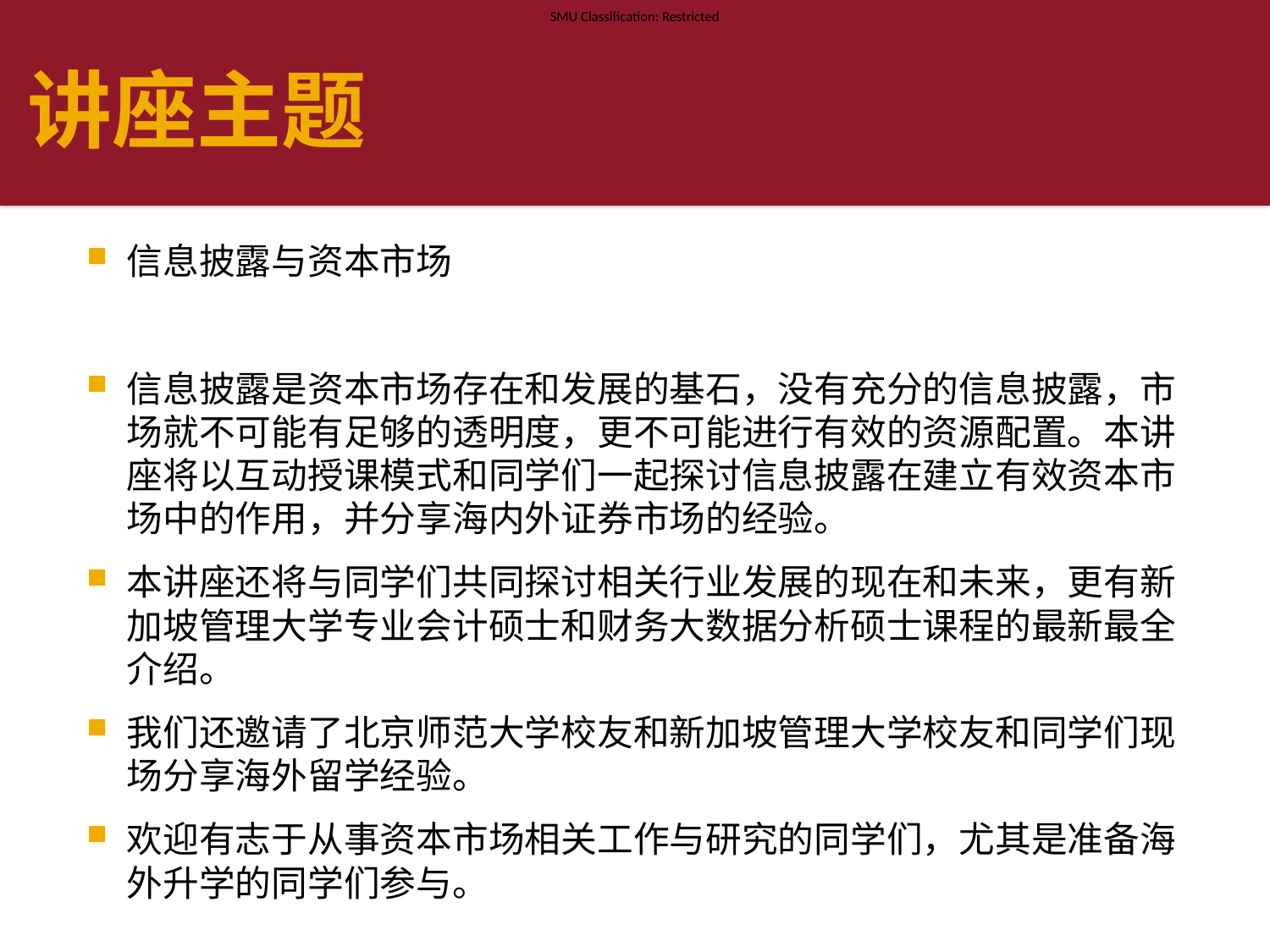

# 讲座主题
信息披露与资本市场

信息披露是资本市场存在和发展的基石，没有充分的信息披露，市场就不可能有足够的透明度，更不可能进行有效的资源配置。本讲座将以互动授课模式和同学们一起探讨信息披露在建立有效资本市场中的作用，并分享海内外证券市场的经验。
本讲座还将与同学们共同探讨相关行业发展的现在和未来，更有新加坡管理大学专业会计硕士和财务大数据分析硕士课程的最新最全介绍。
我们还邀请了北京师范大学校友和新加坡管理大学校友和同学们现场分享海外留学经验。
欢迎有志于从事资本市场相关工作与研究的同学们，尤其是准备海外升学的同学们参与。